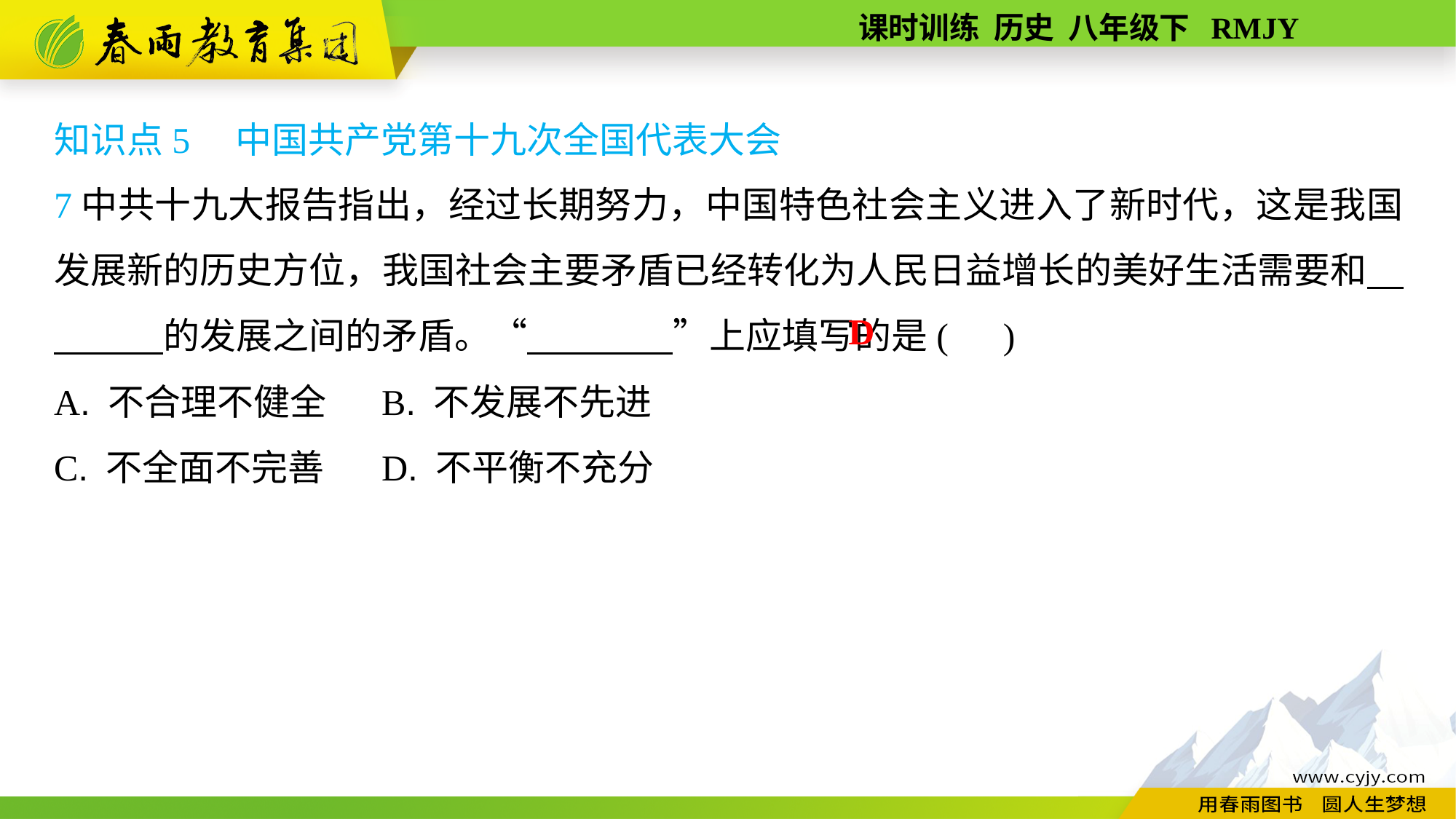

知识点5　中国共产党第十九次全国代表大会
7中共十九大报告指出，经过长期努力，中国特色社会主义进入了新时代，这是我国发展新的历史方位，我国社会主要矛盾已经转化为人民日益增长的美好生活需要和　　　　的发展之间的矛盾。“　　　　”上应填写的是(      )
A. 不合理不健全	B. 不发展不先进
C. 不全面不完善	D. 不平衡不充分
D